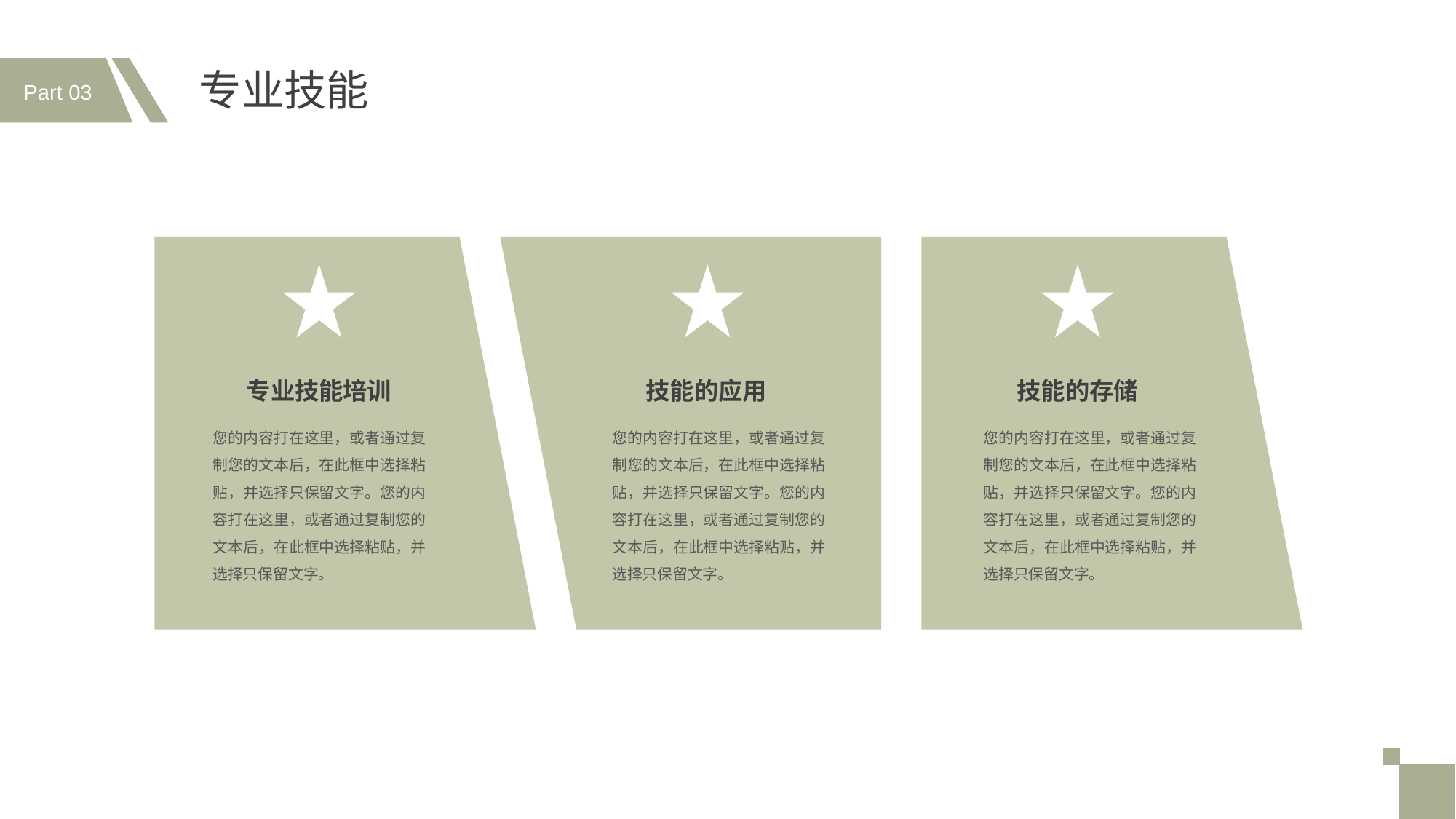

Part 03
专业技能

专业技能培训
您的内容打在这里，或者通过复制您的文本后，在此框中选择粘贴，并选择只保留文字。您的内容打在这里，或者通过复制您的文本后，在此框中选择粘贴，并选择只保留文字。

技能的应用
您的内容打在这里，或者通过复制您的文本后，在此框中选择粘贴，并选择只保留文字。您的内容打在这里，或者通过复制您的文本后，在此框中选择粘贴，并选择只保留文字。

技能的存储
您的内容打在这里，或者通过复制您的文本后，在此框中选择粘贴，并选择只保留文字。您的内容打在这里，或者通过复制您的文本后，在此框中选择粘贴，并选择只保留文字。